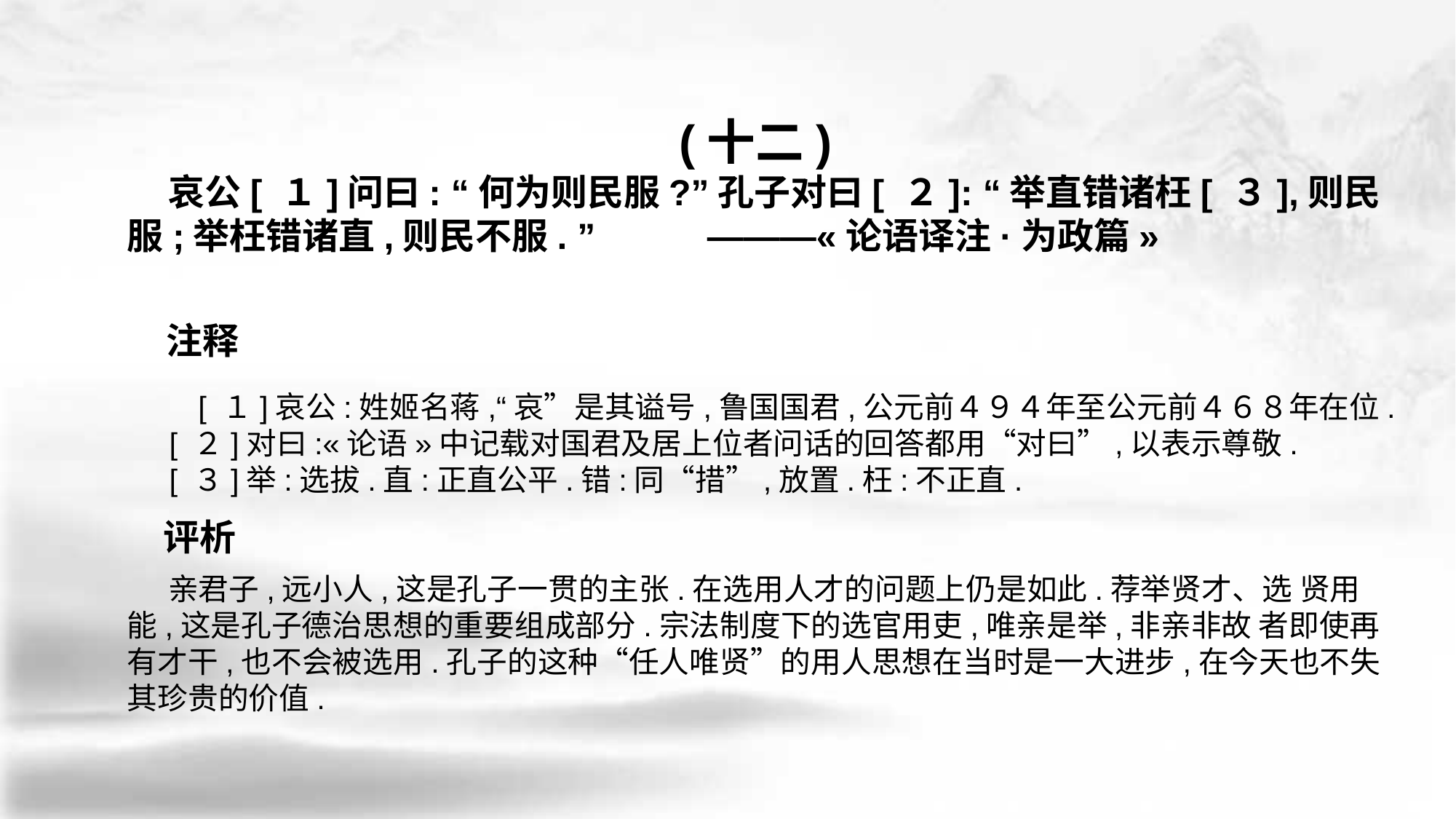

(十二)
    哀公[ １]问曰: “何为则民服?”孔子对曰[ ２]: “举直错诸枉[ ３],则民服;举枉错诸直,则民不服. ”           ———«论语译注·为政篇»

　      [ １]哀公:姓姬名蒋,“哀”是其谥号,鲁国国君,公元前４９４年至公元前４６８年在位.
     [ ２]对曰:«论语»中记载对国君及居上位者问话的回答都用“对曰”,以表示尊敬.
     [ ３]举:选拔.直:正直公平.错:同“措”,放置.枉:不正直.

     亲君子,远小人,这是孔子一贯的主张.在选用人才的问题上仍是如此.荐举贤才、选 贤用能,这是孔子德治思想的重要组成部分.宗法制度下的选官用吏,唯亲是举,非亲非故 者即使再有才干,也不会被选用.孔子的这种“任人唯贤”的用人思想在当时是一大进步,在今天也不失其珍贵的价值.
注释
评析